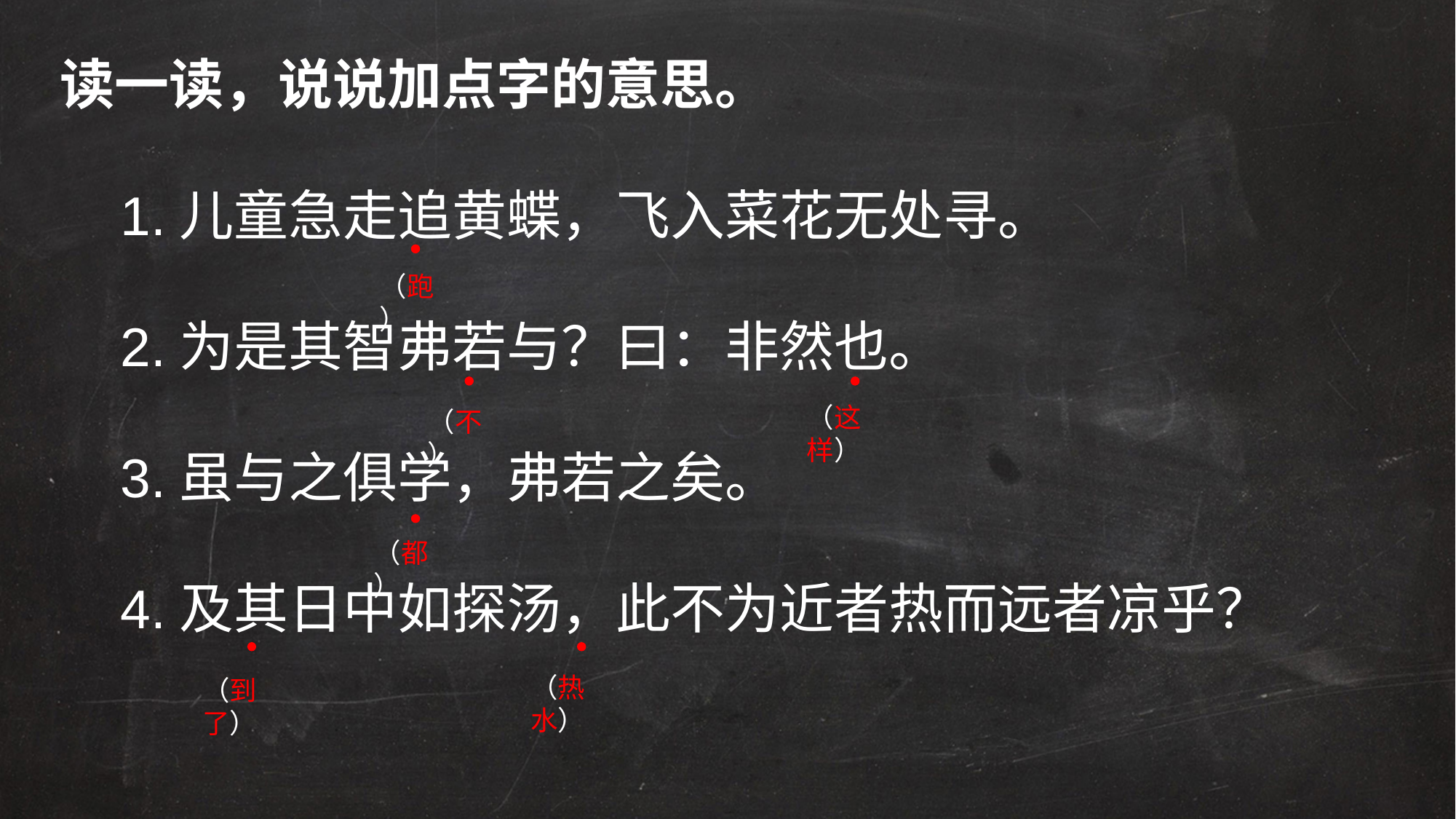

读一读，说说加点字的意思。

    1.儿童急走追黄蝶，飞入菜花无处寻。

    2.为是其智弗若与？曰：非然也。

    3.虽与之俱学，弗若之矣。

    4.及其日中如探汤，此不为近者热而远者凉乎？

（跑）

（这样）
（不）

（都）

（热水）
（到了）